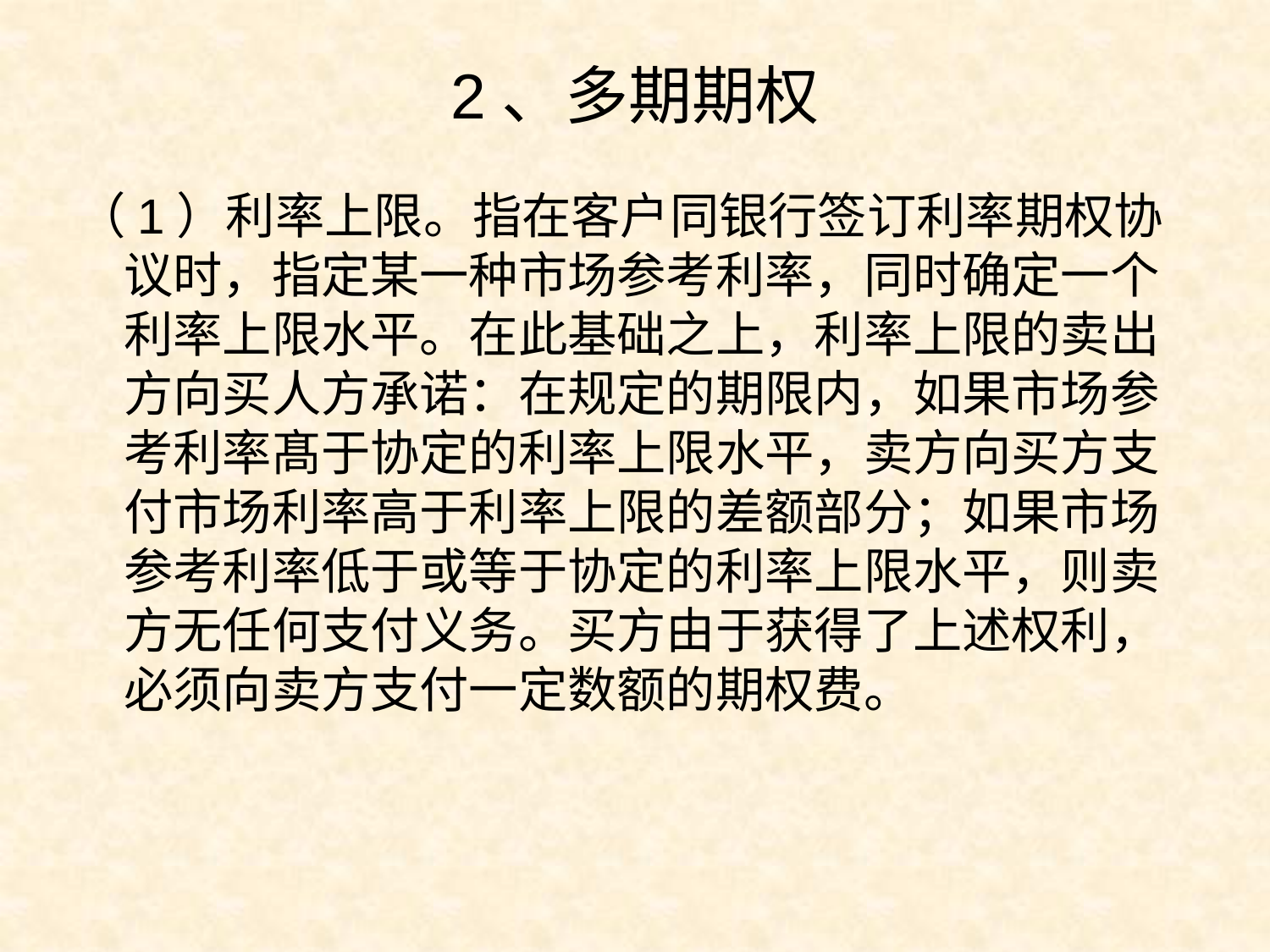

# 2、多期期权
（1）利率上限。指在客户同银行签订利率期权协议时，指定某一种市场参考利率，同时确定一个利率上限水平。在此基础之上，利率上限的卖出方向买人方承诺：在规定的期限内，如果市场参考利率髙于协定的利率上限水平，卖方向买方支付市场利率高于利率上限的差额部分；如果市场参考利率低于或等于协定的利率上限水平，则卖方无任何支付义务。买方由于获得了上述权利，必须向卖方支付一定数额的期权费。